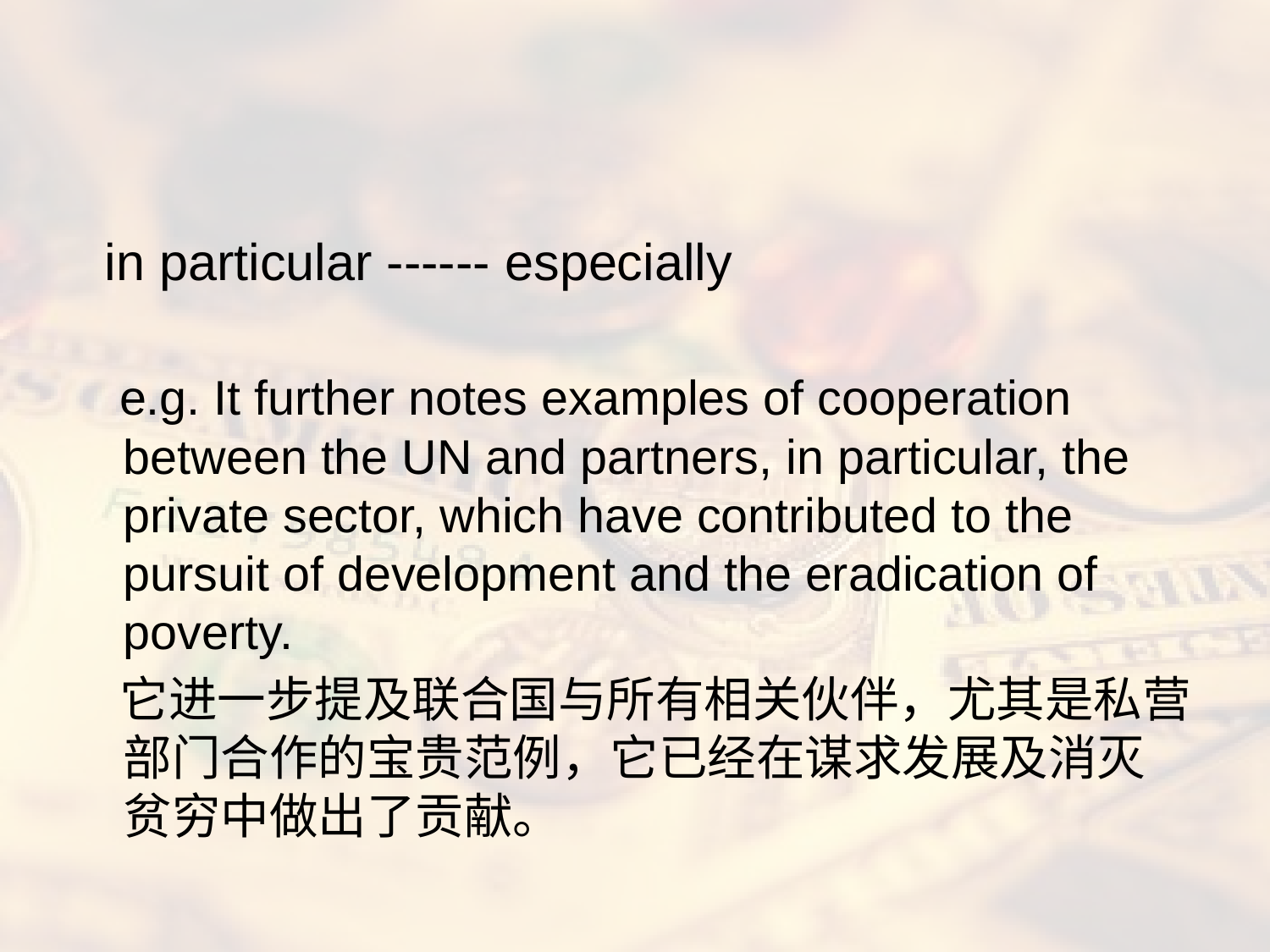

#
  in particular ------ especially
   e.g. It further notes examples of cooperation between the UN and partners, in particular, the private sector, which have contributed to the pursuit of development and the eradication of poverty.
   它进一步提及联合国与所有相关伙伴，尤其是私营部门合作的宝贵范例，它已经在谋求发展及消灭贫穷中做出了贡献。